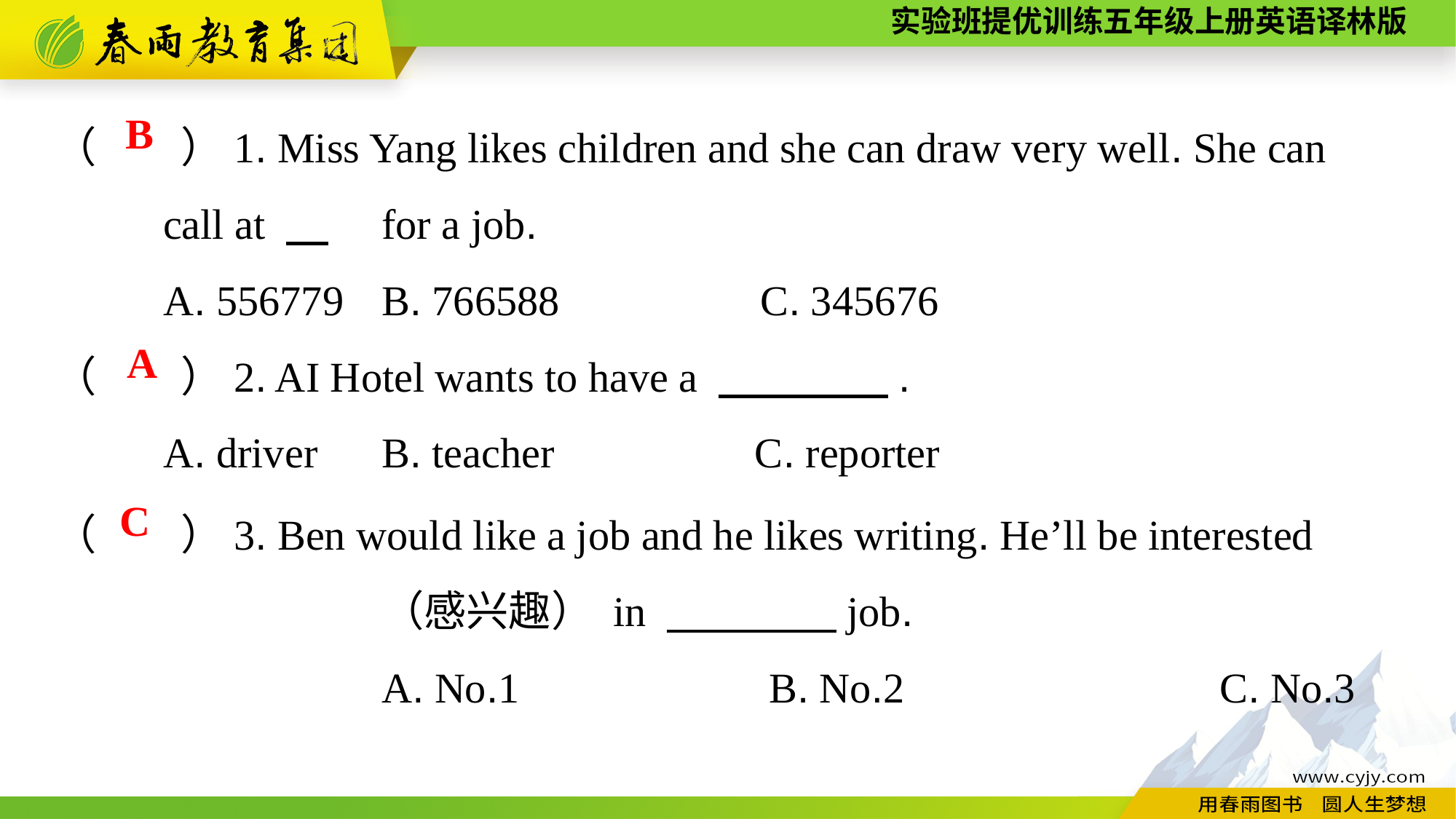

（　　）1. Miss Yang likes children and she can draw very well. She can
	call at 　	for a job.
	A. 556779	B. 766588                   C. 345676
（　　）2. AI Hotel wants to have a 　　　　.
	A. driver	B. teacher                   C. reporter
B
A
（　　）3. Ben would like a job and he likes writing. He’ll be interested
			（感兴趣） in 　　　　job.
			A. No.1	                B. No.2			       C. No.3
C